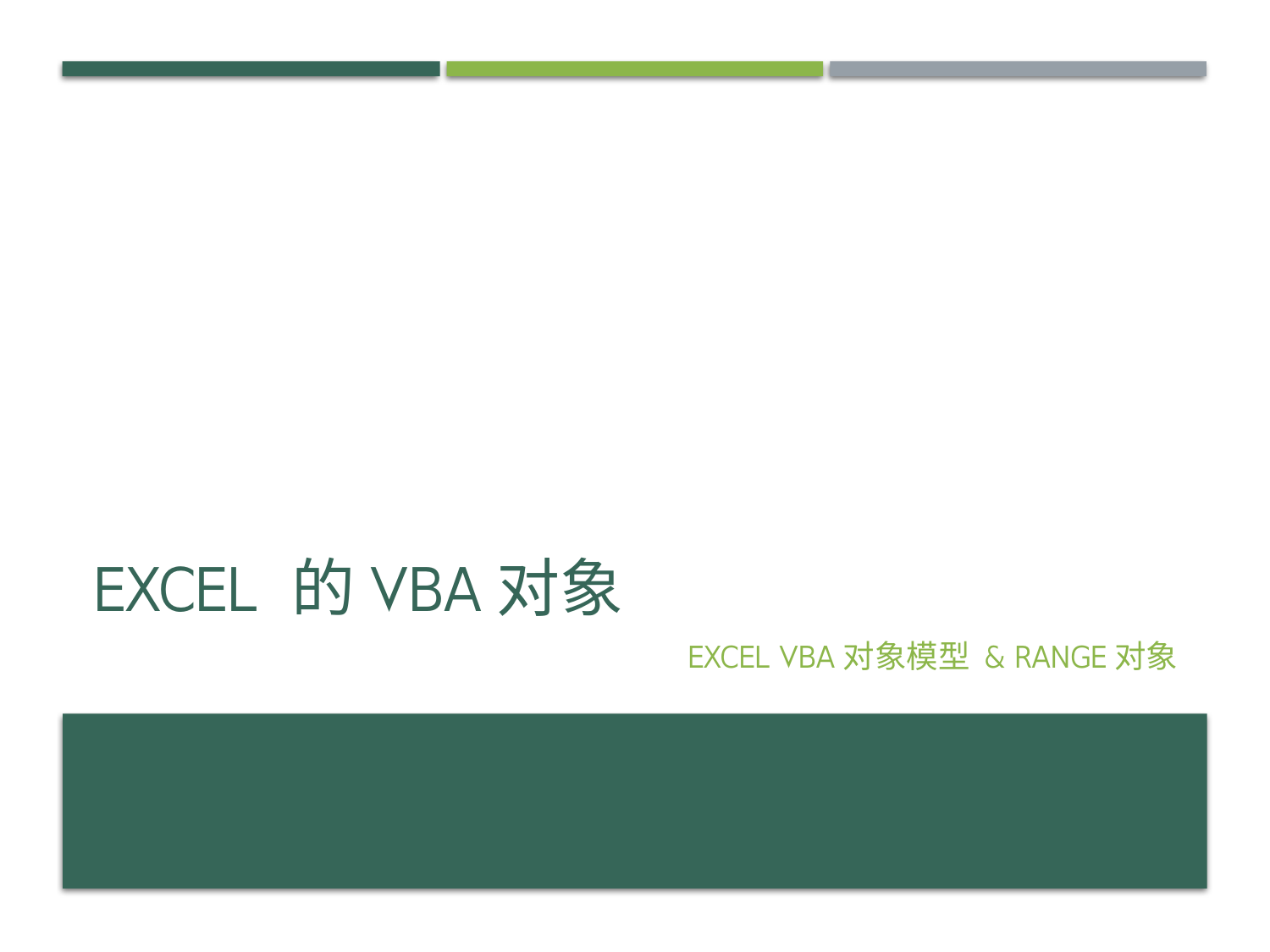

# Excel 的VBA对象
Excel VBA对象模型 & Range对象